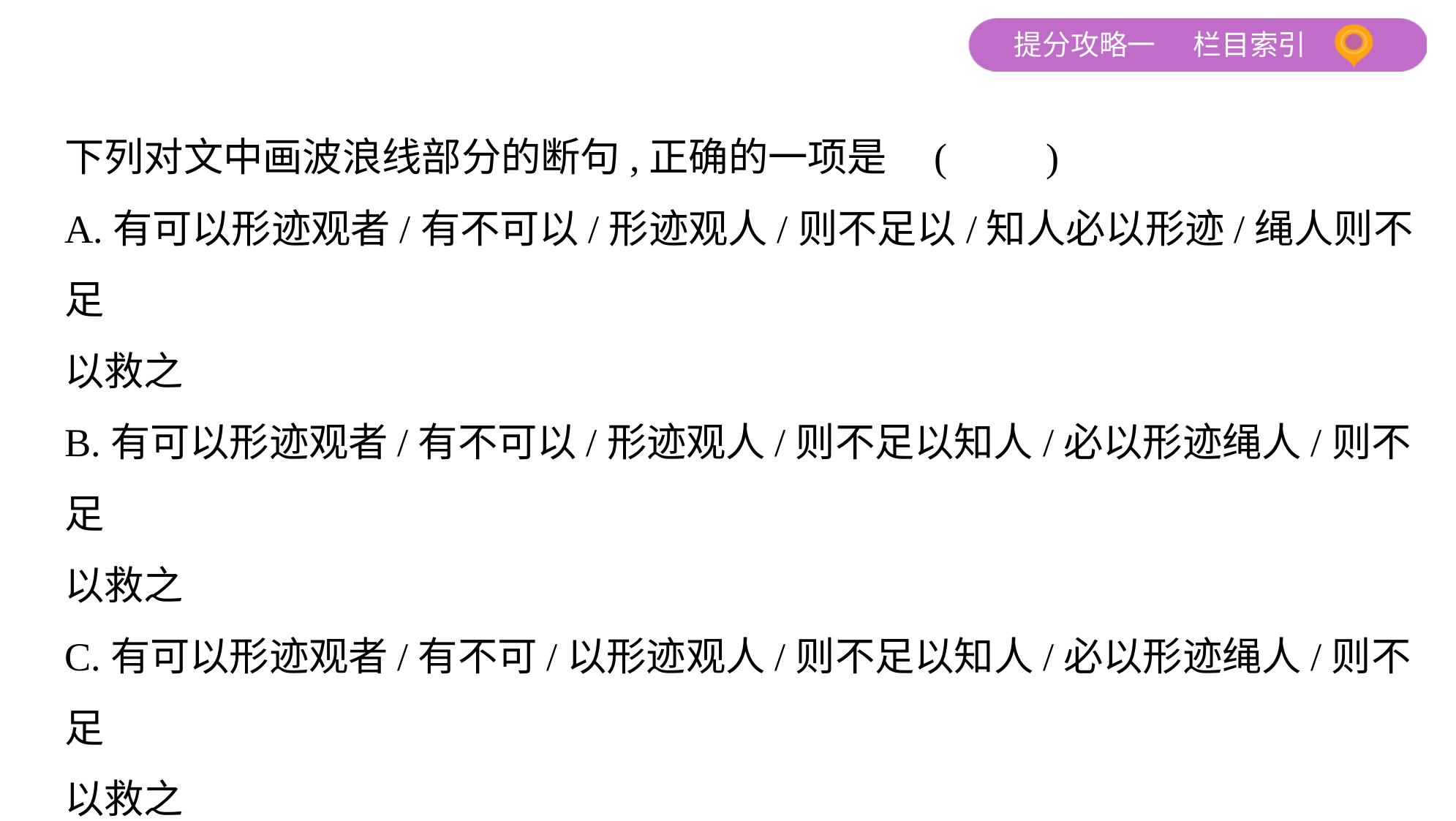

下列对文中画波浪线部分的断句,正确的一项是 (　　)
A.有可以形迹观者/有不可以/形迹观人/则不足以/知人必以形迹/绳人则不足
以救之
B.有可以形迹观者/有不可以/形迹观人/则不足以知人/必以形迹绳人/则不足
以救之
C.有可以形迹观者/有不可/以形迹观人/则不足以知人/必以形迹绳人/则不足
以救之
D.有可以形迹观者/有不可/以形迹观人/则不足以/知人必以形迹/绳人则不足
以救之